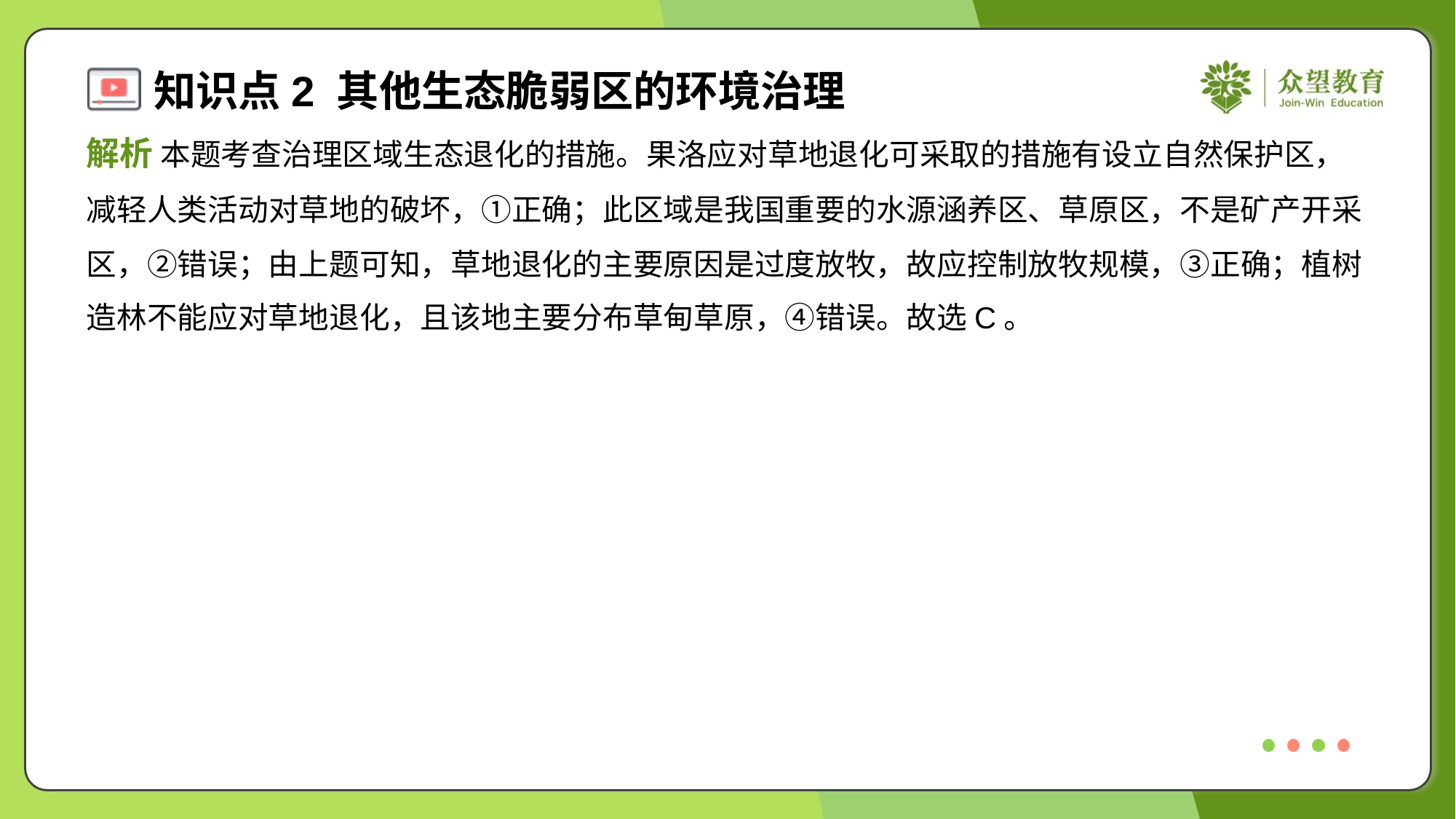

解析 本题考查治理区域生态退化的措施。果洛应对草地退化可采取的措施有设立自然保护区，
减轻人类活动对草地的破坏，①正确；此区域是我国重要的水源涵养区、草原区，不是矿产开采
区，②错误；由上题可知，草地退化的主要原因是过度放牧，故应控制放牧规模，③正确；植树
造林不能应对草地退化，且该地主要分布草甸草原，④错误。故选C。